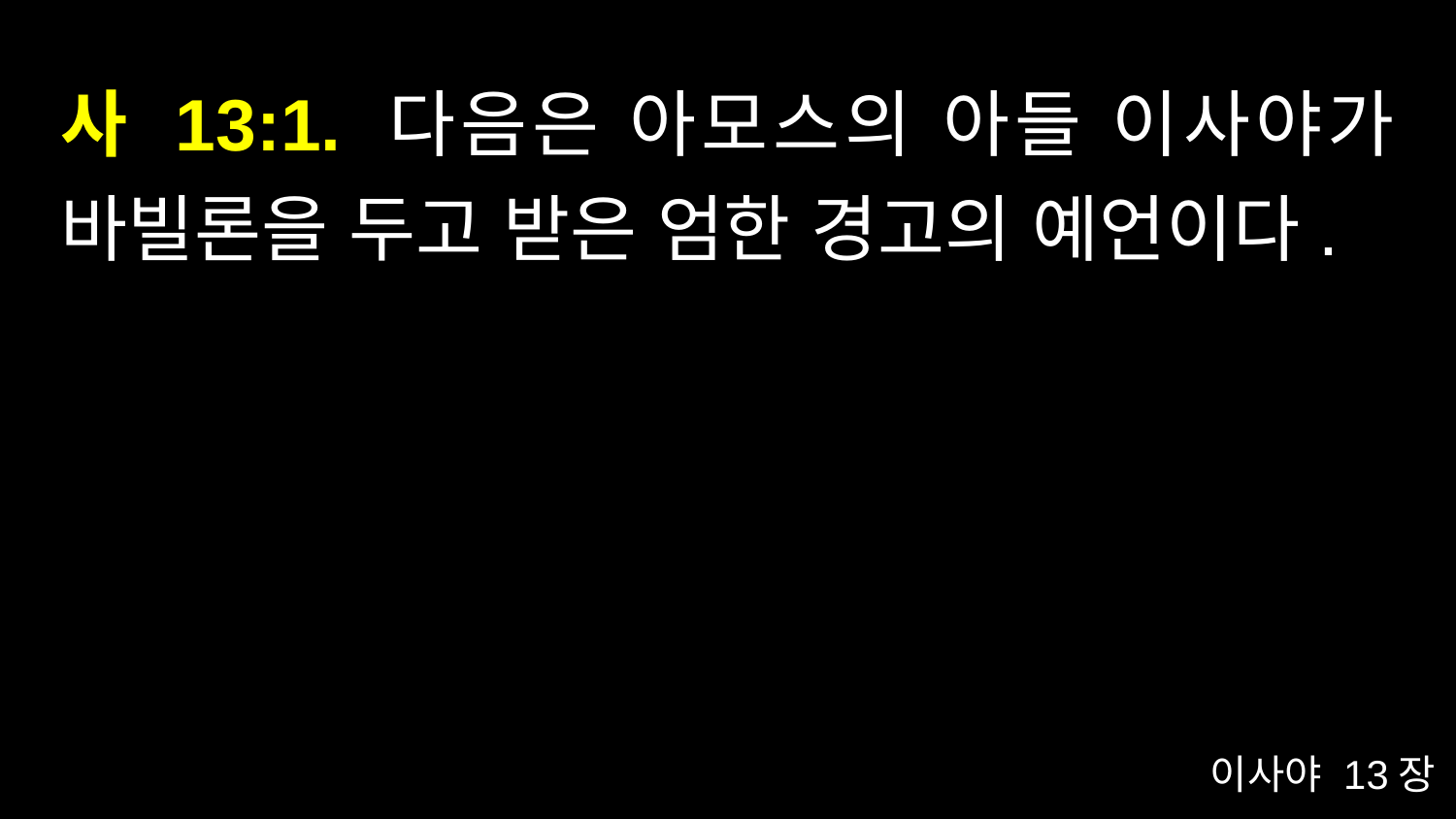

# 사 13:1. 다음은 아모스의 아들 이사야가 바빌론을 두고 받은 엄한 경고의 예언이다.
이사야 13장